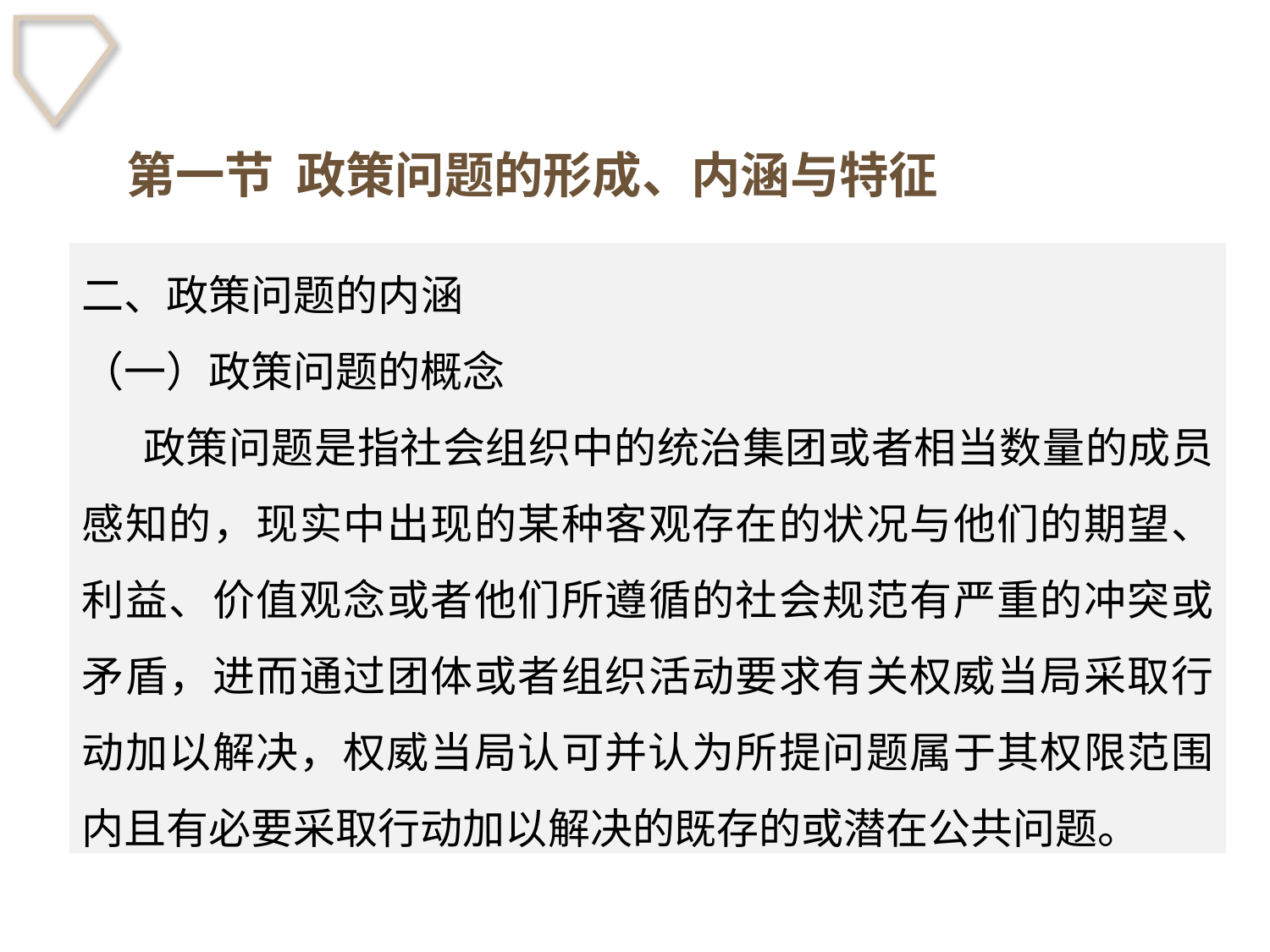

第一节  政策问题的形成、内涵与特征
二、政策问题的内涵
（一）政策问题的概念
     政策问题是指社会组织中的统治集团或者相当数量的成员感知的，现实中出现的某种客观存在的状况与他们的期望、利益、价值观念或者他们所遵循的社会规范有严重的冲突或矛盾，进而通过团体或者组织活动要求有关权威当局采取行动加以解决，权威当局认可并认为所提问题属于其权限范围内且有必要采取行动加以解决的既存的或潜在公共问题。